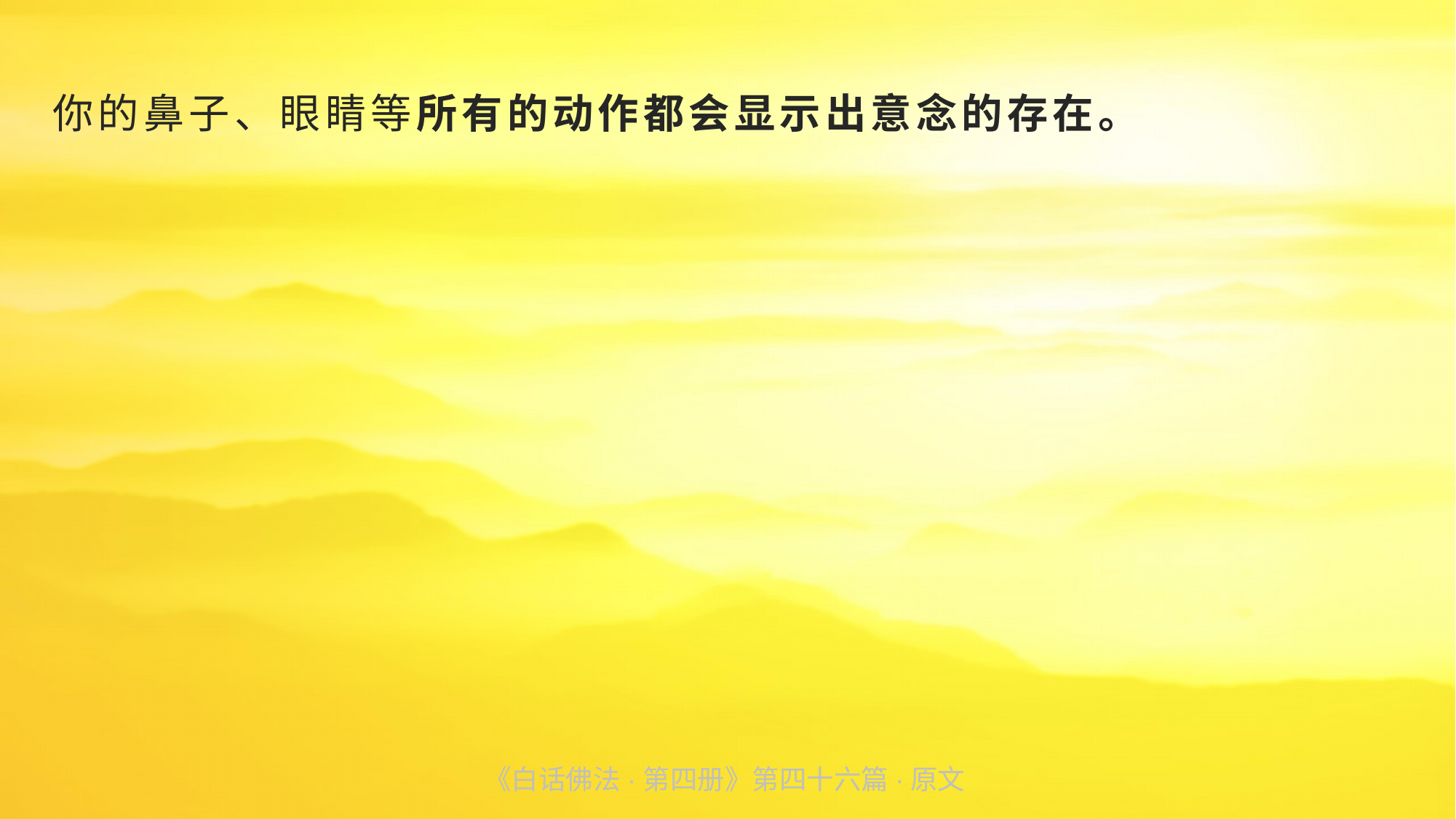

你的鼻子、眼睛等所有的动作都会显示出意念的存在。

《白话佛法·第四册》第四十六篇·原文